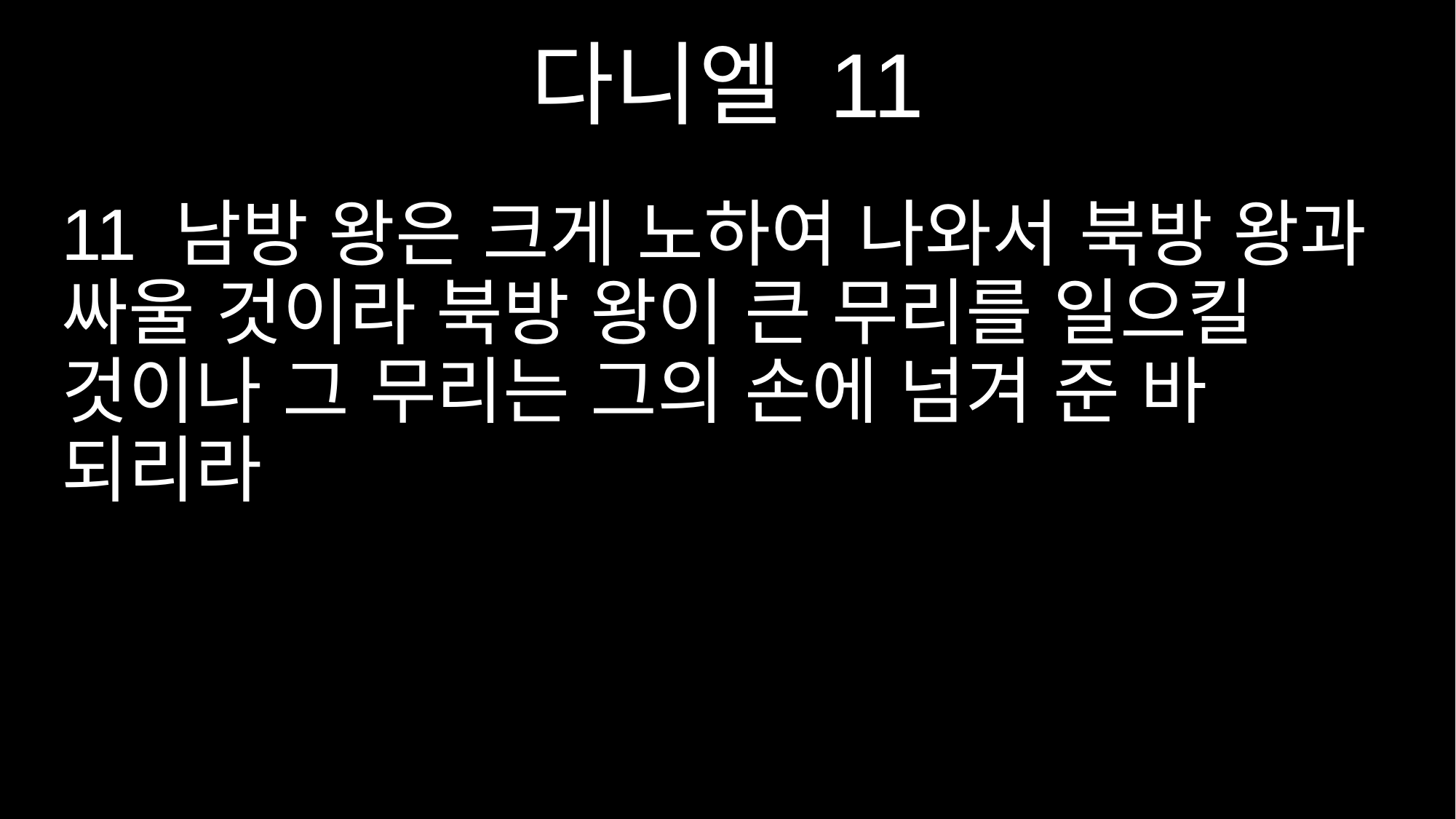

다니엘 11
11 남방 왕은 크게 노하여 나와서 북방 왕과 싸울 것이라 북방 왕이 큰 무리를 일으킬 것이나 그 무리는 그의 손에 넘겨 준 바 되리라